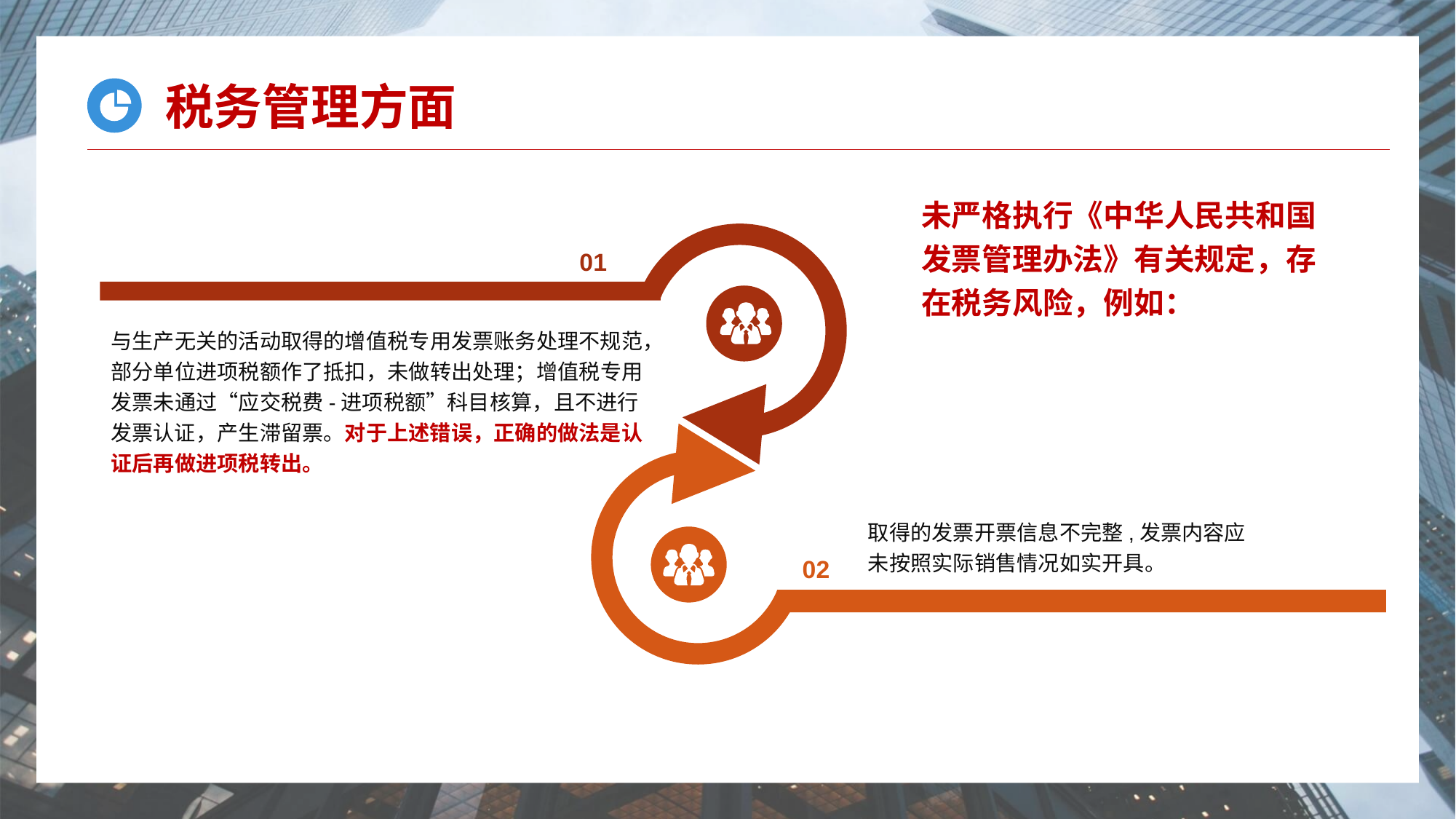

税务管理方面

未严格执行《中华人民共和国发票管理办法》有关规定，存在税务风险，例如：

01

02

与生产无关的活动取得的增值税专用发票账务处理不规范，部分单位进项税额作了抵扣，未做转出处理；增值税专用发票未通过“应交税费-进项税额”科目核算，且不进行发票认证，产生滞留票。对于上述错误，正确的做法是认证后再做进项税转出。
取得的发票开票信息不完整,发票内容应未按照实际销售情况如实开具。